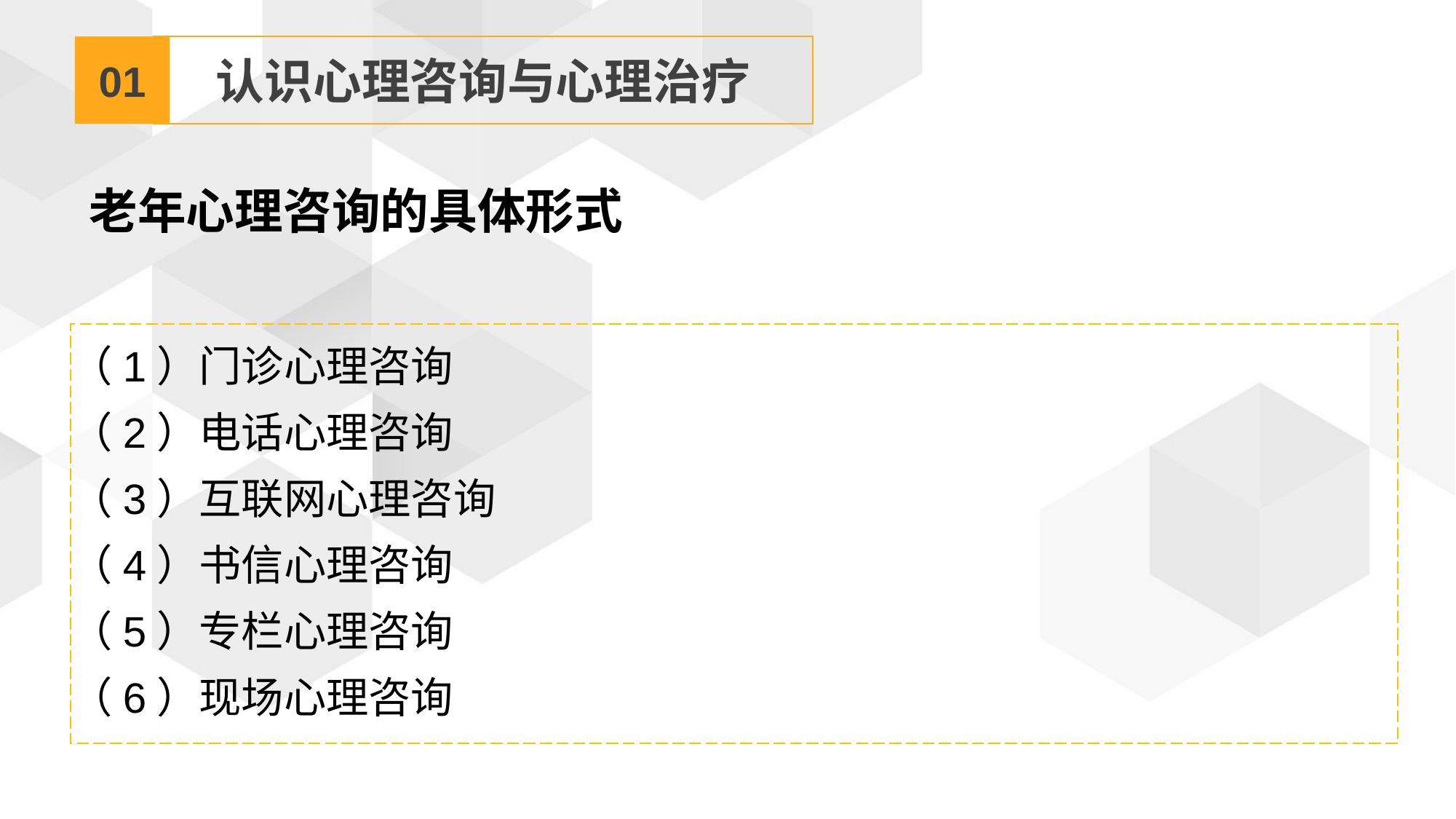

01
认识心理咨询与心理治疗
老年心理咨询的具体形式
（1）门诊心理咨询
（2）电话心理咨询
（3）互联网心理咨询
（4）书信心理咨询
（5）专栏心理咨询
（6）现场心理咨询